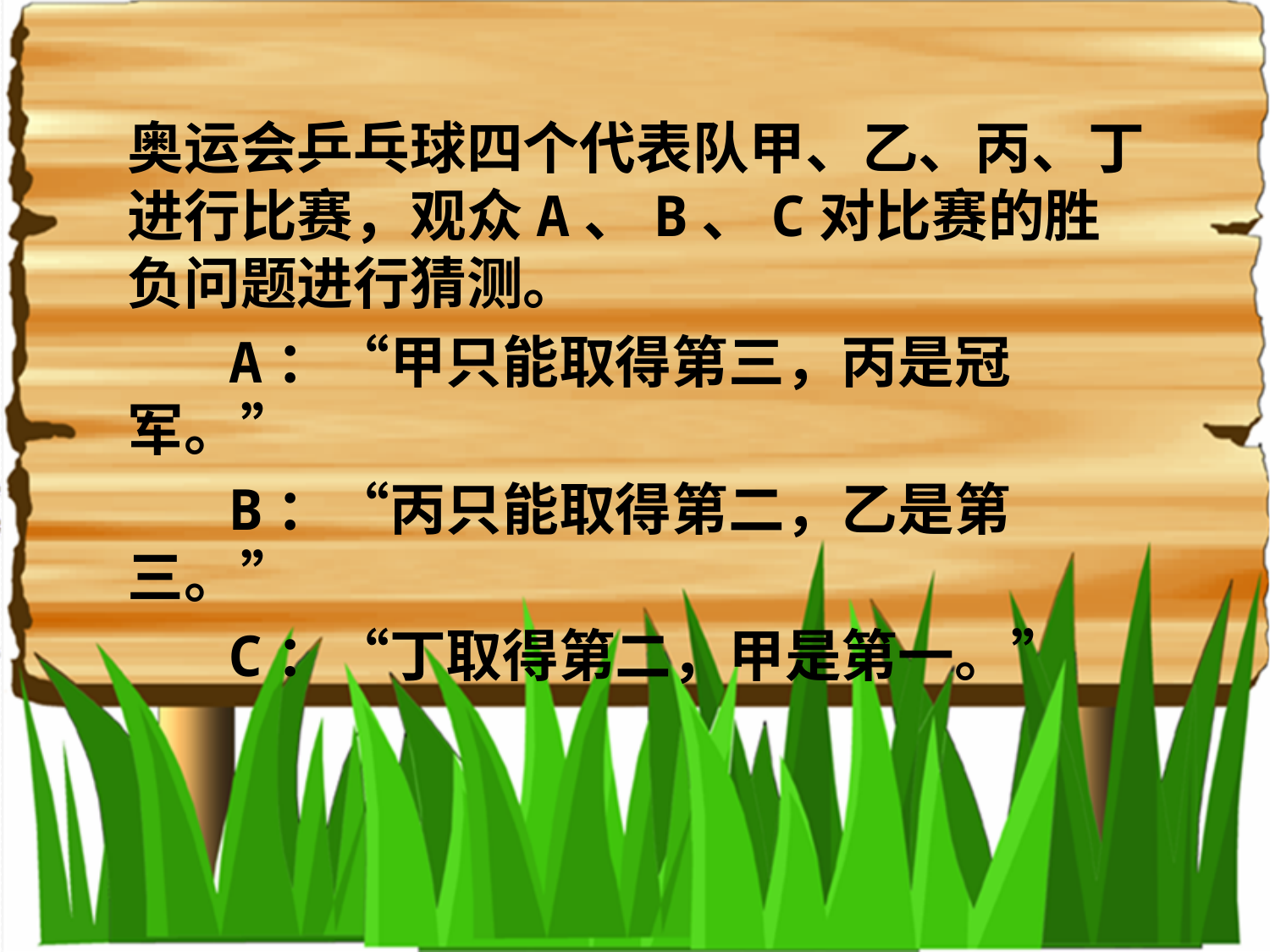

奥运会乒乓球四个代表队甲、乙、丙、丁进行比赛，观众A、B、C对比赛的胜负问题进行猜测。
   A：“甲只能取得第三，丙是冠军。”
   B：“丙只能取得第二，乙是第三。”
   C：“丁取得第二，甲是第一。”